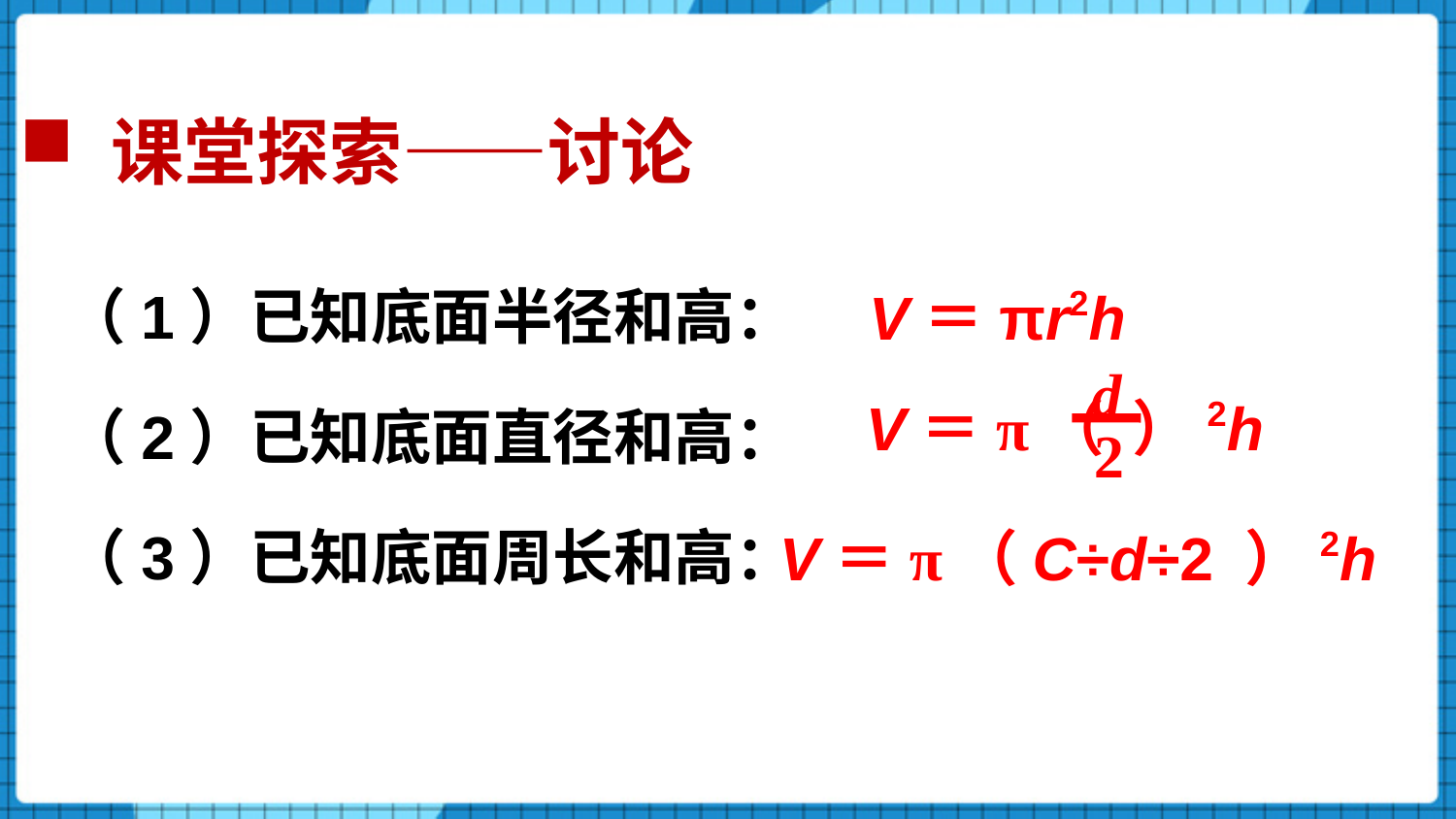

# 课堂探索——讨论
（1）已知底面半径和高：
V＝πr2h
d
2

V＝π（  ）2h
（2）已知底面直径和高：
（3）已知底面周长和高：
V＝π（C÷d÷2 ）2h